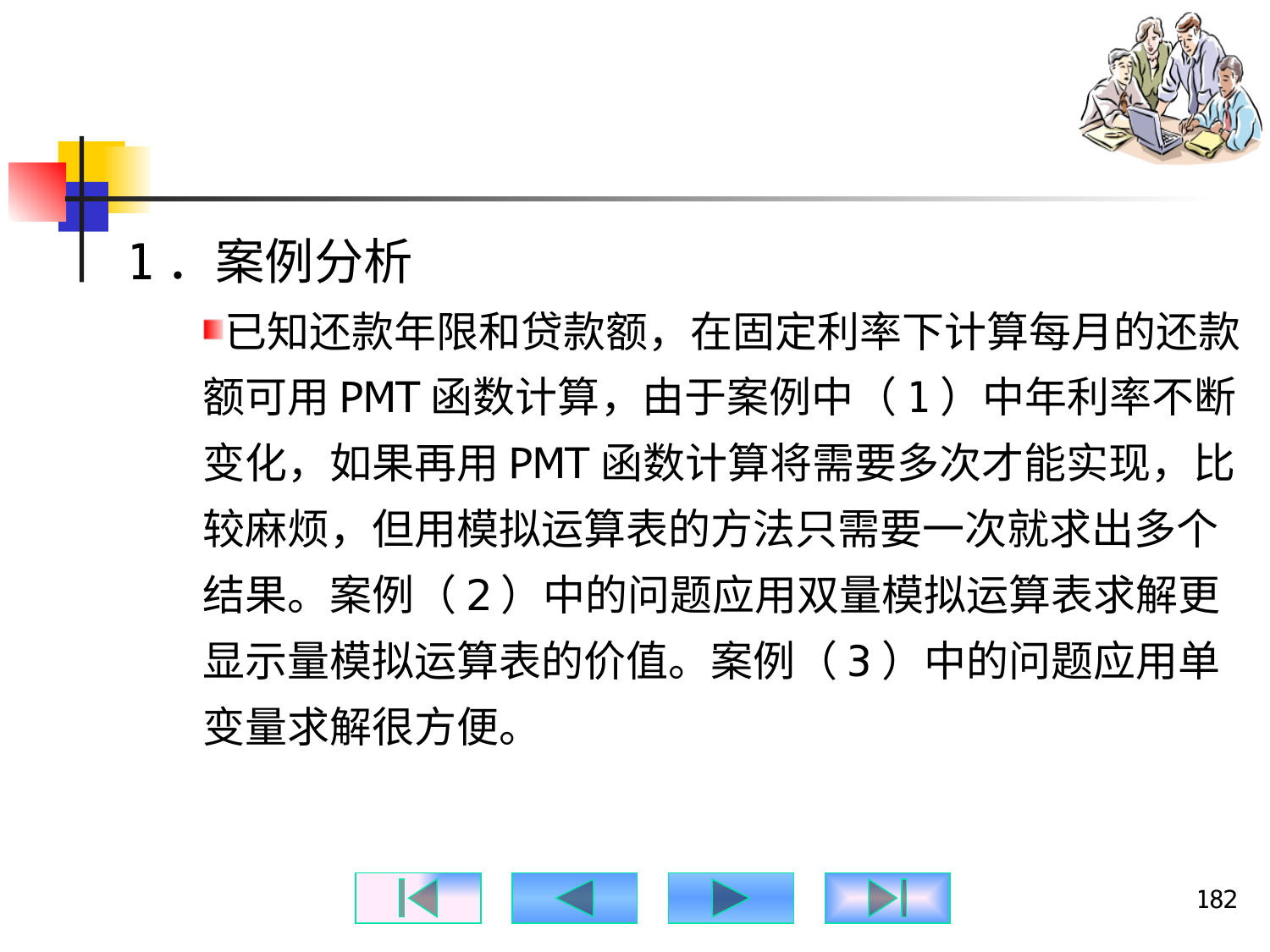

#
1．案例分析
已知还款年限和贷款额，在固定利率下计算每月的还款额可用PMT函数计算，由于案例中（1）中年利率不断变化，如果再用PMT函数计算将需要多次才能实现，比较麻烦，但用模拟运算表的方法只需要一次就求出多个结果。案例（2）中的问题应用双量模拟运算表求解更显示量模拟运算表的价值。案例（3）中的问题应用单变量求解很方便。

182